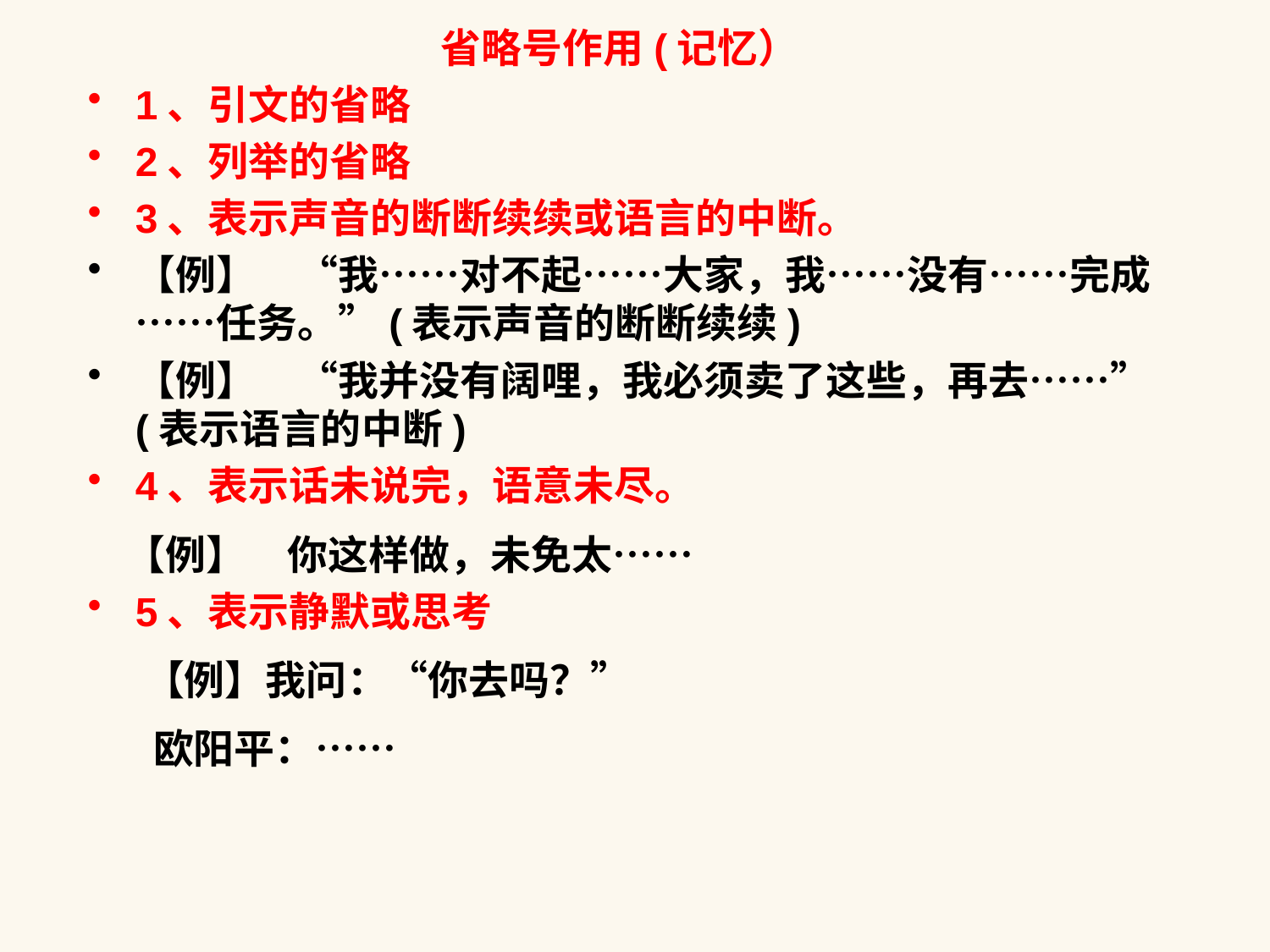

省略号作用(记忆）
1、引文的省略
2、列举的省略
3、表示声音的断断续续或语言的中断。
【例】　“我……对不起……大家，我……没有……完成……任务。”(表示声音的断断续续)
【例】　“我并没有阔哩，我必须卖了这些，再去……”(表示语言的中断)
4、表示话未说完，语意未尽。
   【例】　你这样做，未免太……
5、表示静默或思考
     【例】我问：“你去吗？”
      欧阳平：……